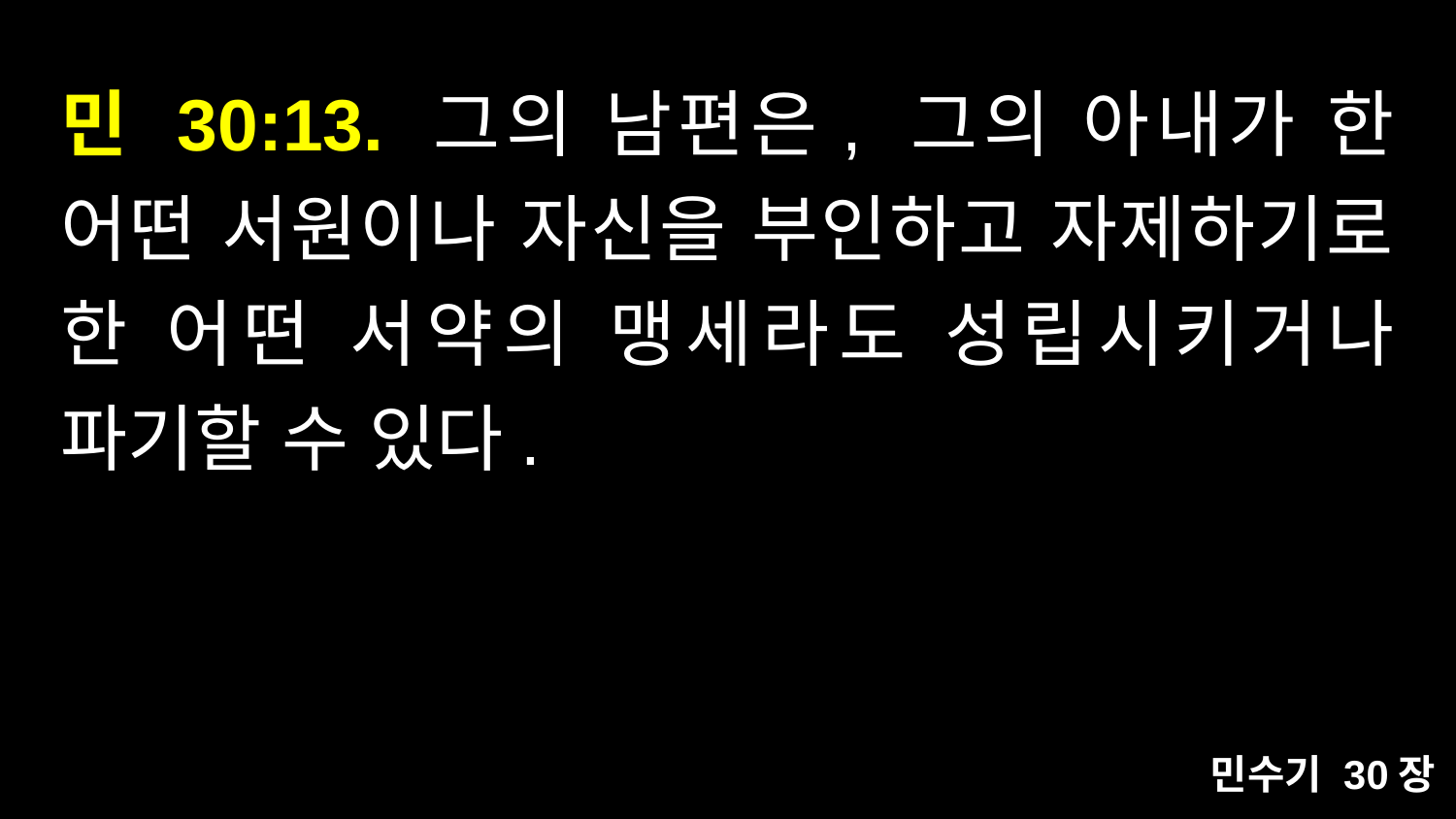

# 민 30:13. 그의 남편은, 그의 아내가 한 어떤 서원이나 자신을 부인하고 자제하기로 한 어떤 서약의 맹세라도 성립시키거나 파기할 수 있다.
민수기 30장